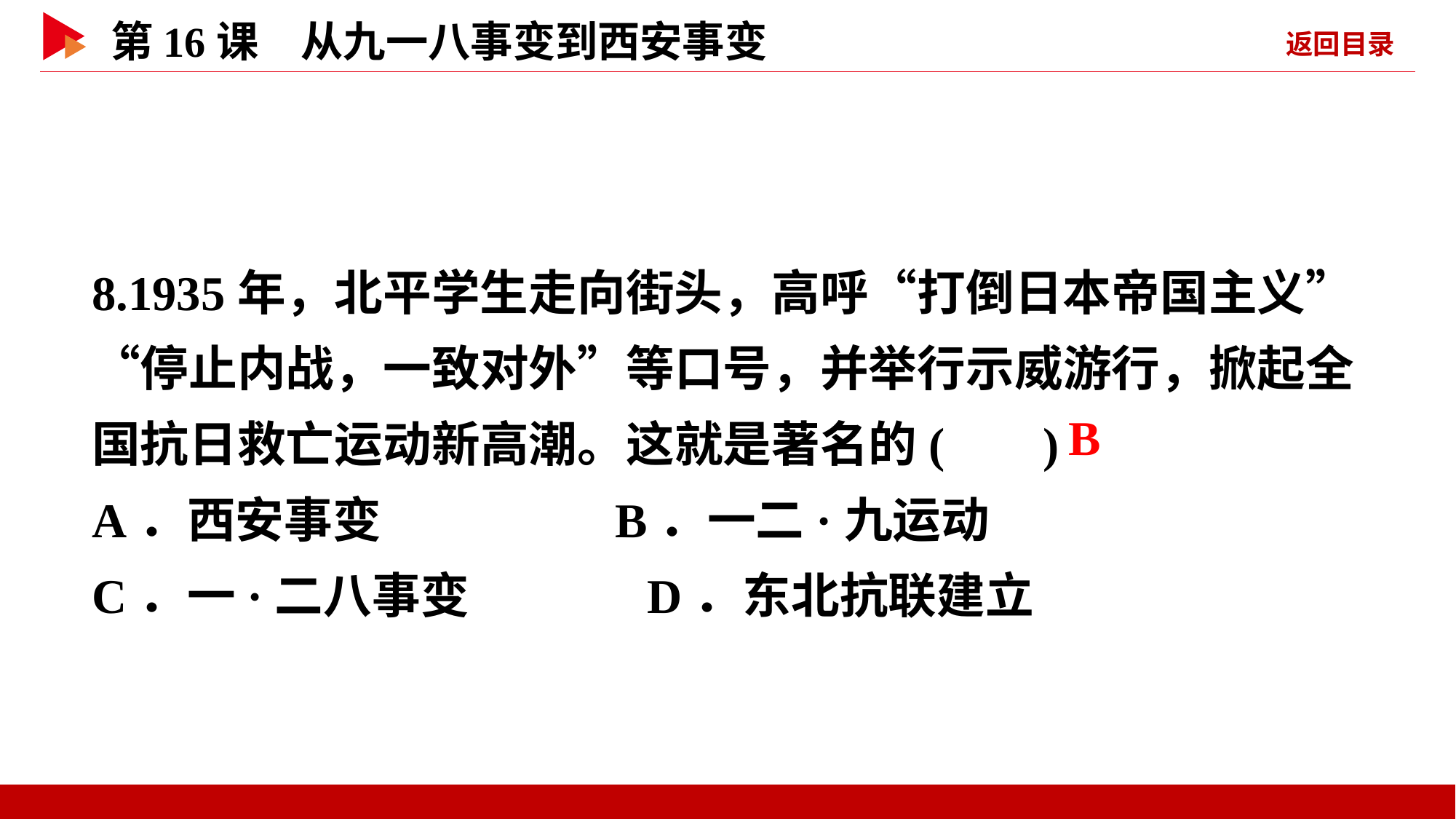

8.1935年，北平学生走向街头，高呼“打倒日本帝国主义”“停止内战，一致对外”等口号，并举行示威游行，掀起全国抗日救亡运动新高潮。这就是著名的(        )
A．西安事变                    B．一二·九运动
C．一·二八事变               D．东北抗联建立
   B